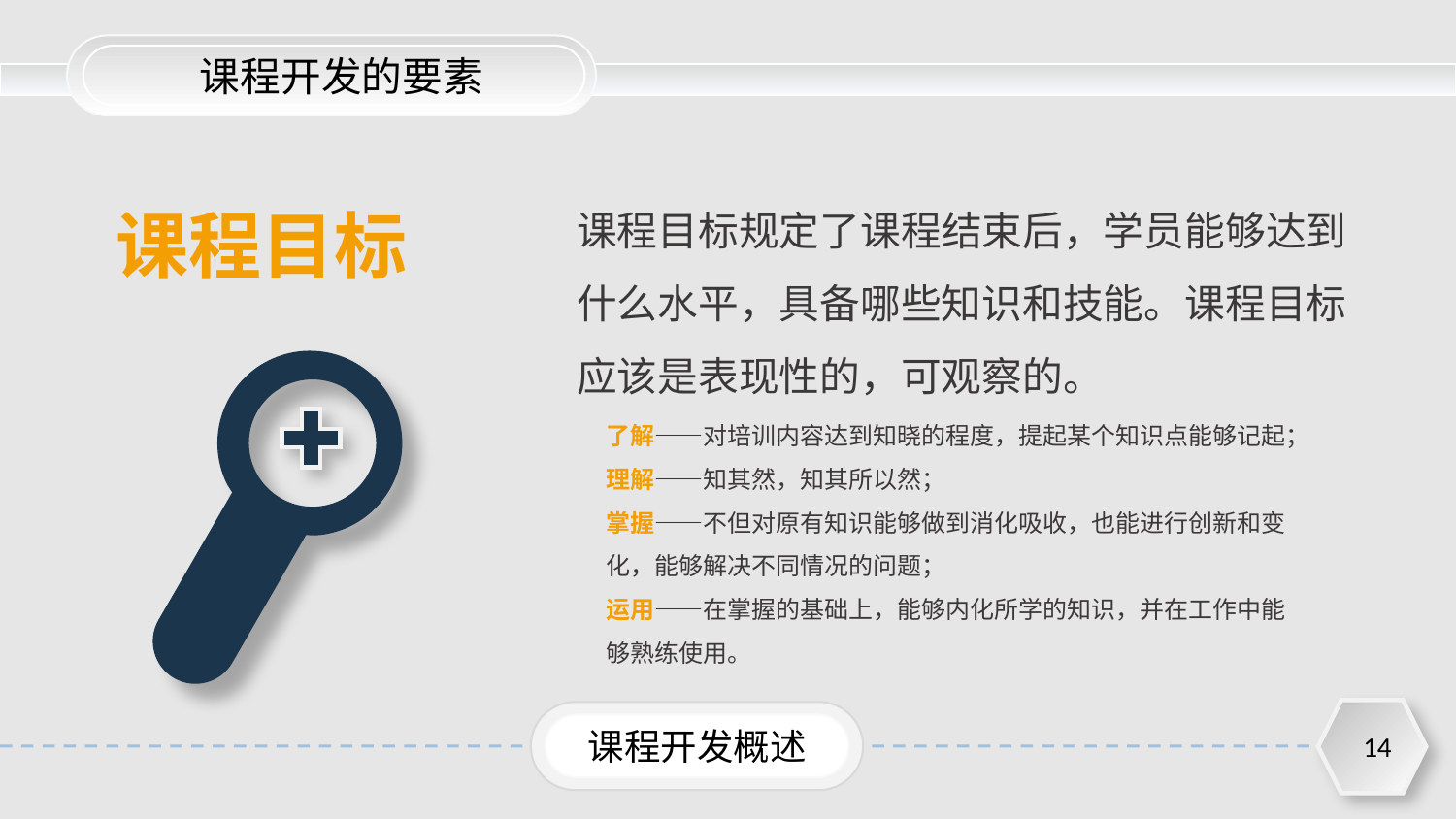

课程开发的要素
课程目标规定了课程结束后，学员能够达到什么水平，具备哪些知识和技能。课程目标应该是表现性的，可观察的。
课程目标

了解——对培训内容达到知晓的程度，提起某个知识点能够记起；
理解——知其然，知其所以然；
掌握——不但对原有知识能够做到消化吸收，也能进行创新和变化，能够解决不同情况的问题；
运用——在掌握的基础上，能够内化所学的知识，并在工作中能够熟练使用。
课程开发概述